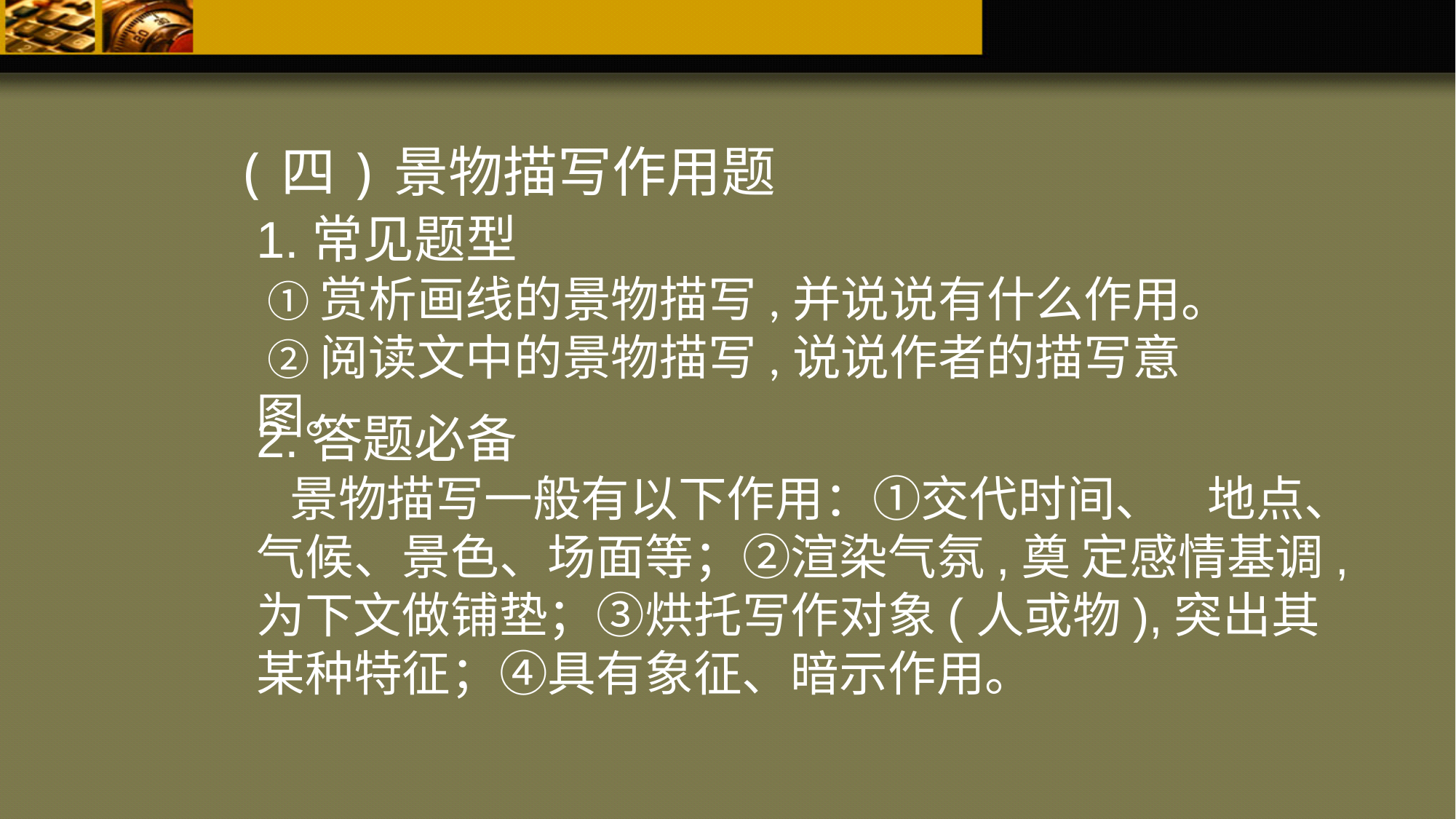

(四)景物描写作用题
1.常见题型
 ①赏析画线的景物描写,并说说有什么作用。
 ②阅读文中的景物描写,说说作者的描写意图。
2.答题必备
  景物描写一般有以下作用：①交代时间、    地点、气候、景色、场面等；②渲染气氛,奠 定感情基调,为下文做铺垫；③烘托写作对象(人或物),突出其某种特征；④具有象征、暗示作用。